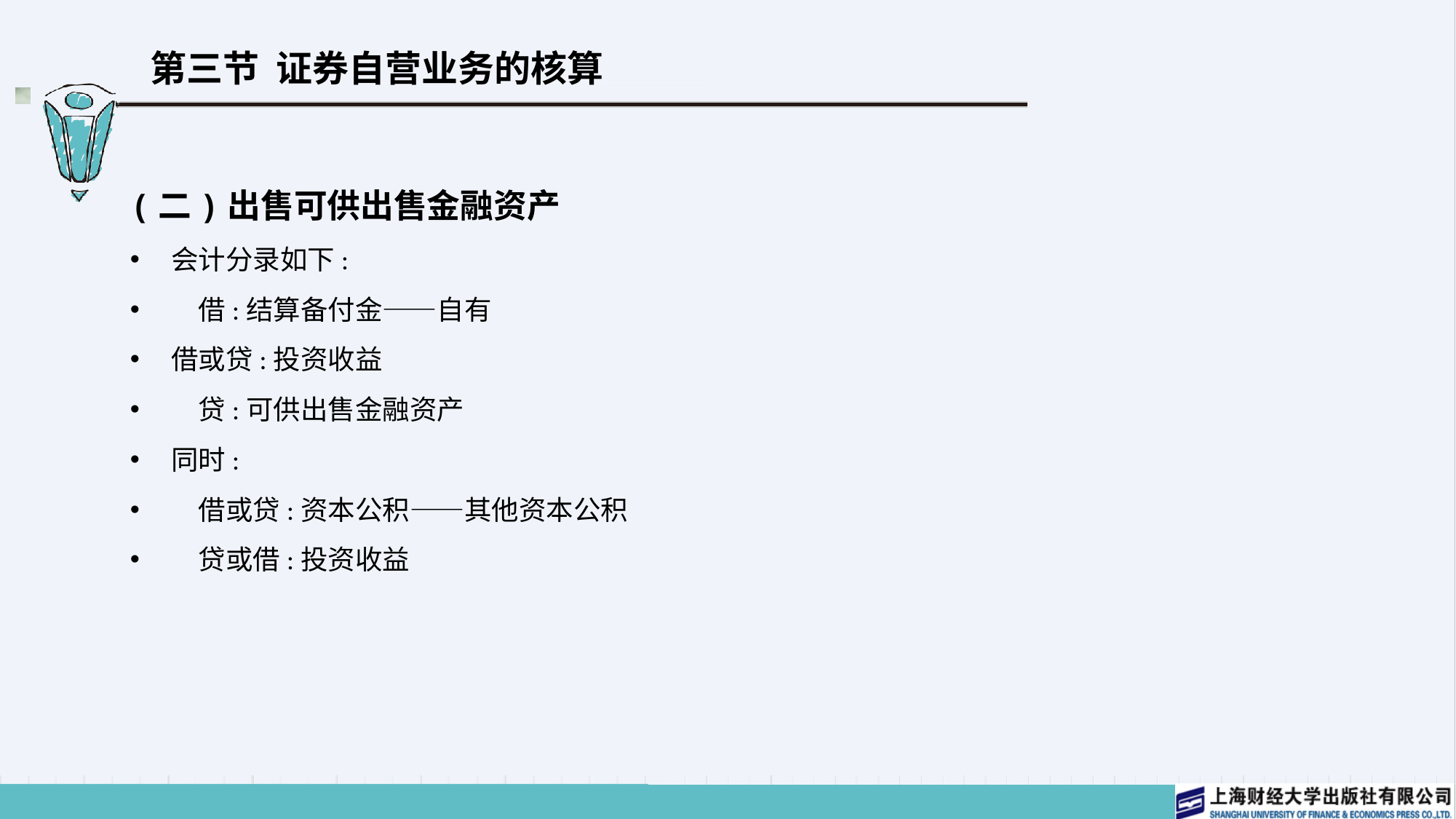

# 第三节  证券自营业务的核算
(二)出售可供出售金融资产
会计分录如下:
　借:结算备付金——自有
借或贷:投资收益
　贷:可供出售金融资产
同时:
　借或贷:资本公积——其他资本公积
　贷或借:投资收益